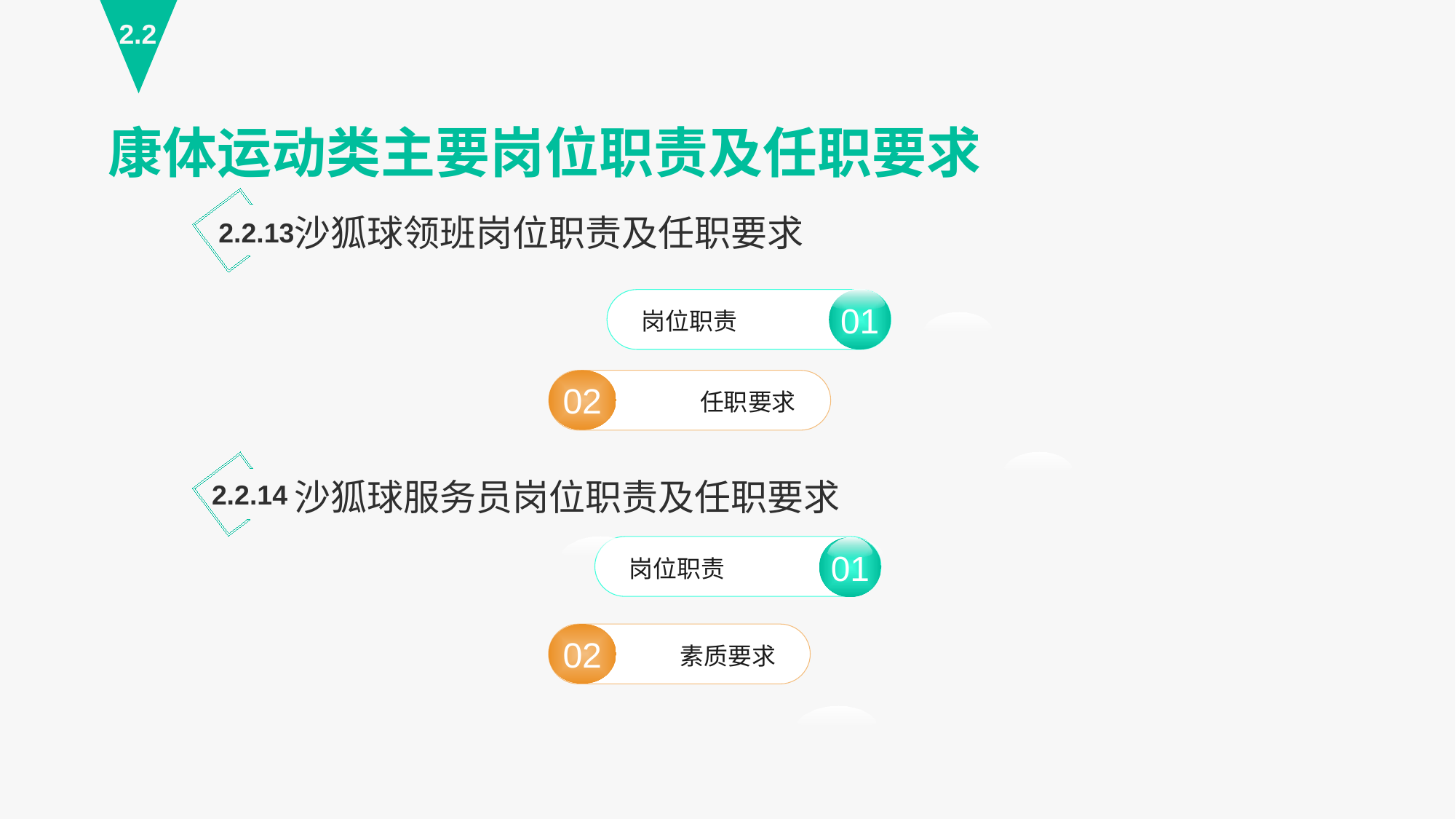

2.2
康体运动类主要岗位职责及任职要求

沙狐球领班岗位职责及任职要求
2.2.13

01
岗位职责
01

02
任职要求

沙狐球服务员岗位职责及任职要求
2.2.14

岗位职责

02
素质要求